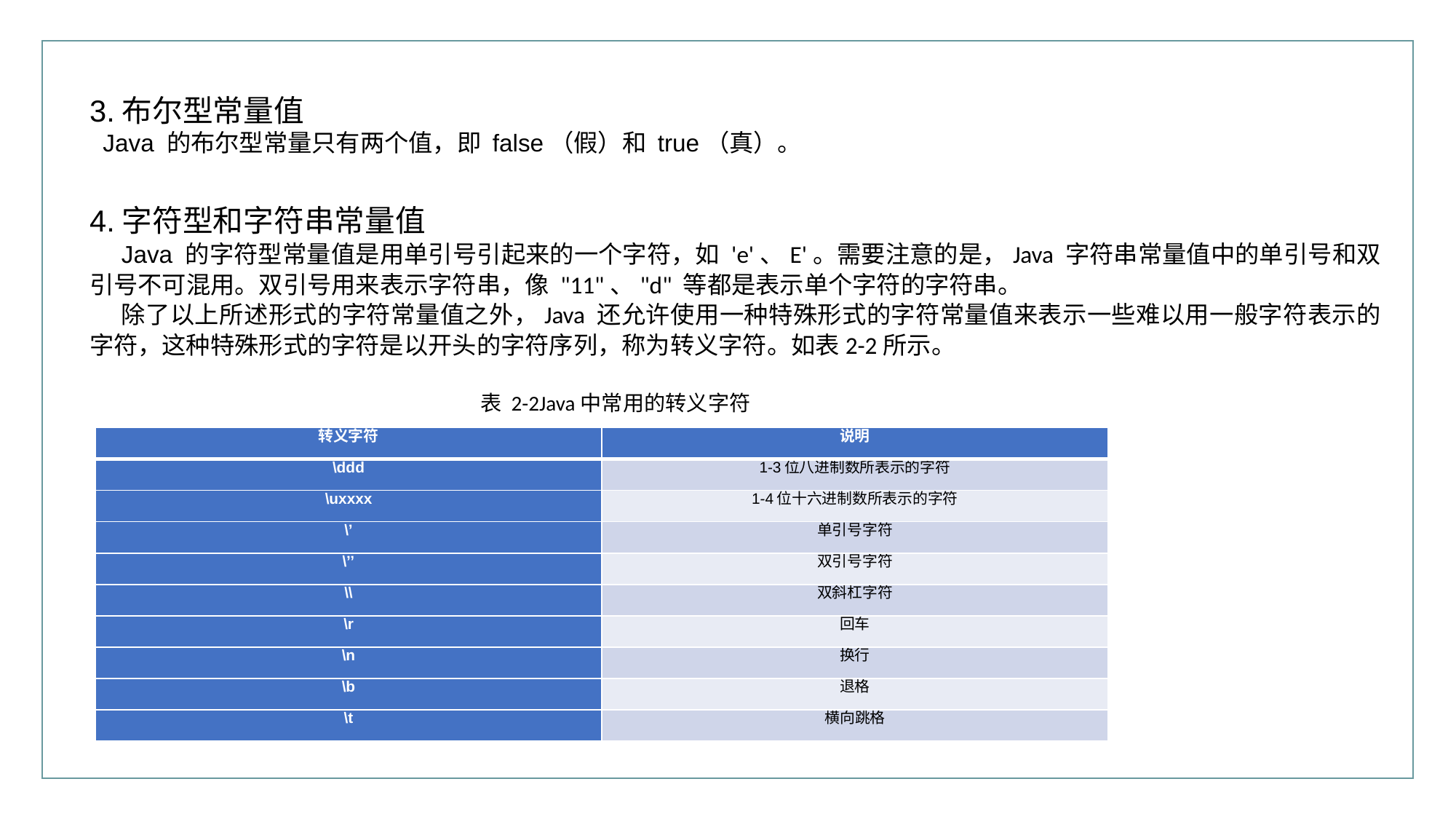

3.布尔型常量值
  Java 的布尔型常量只有两个值，即 false（假）和 true（真）。
4.字符型和字符串常量值
Java 的字符型常量值是用单引号引起来的一个字符，如 'e'、E'。需要注意的是，Java 字符串常量值中的单引号和双引号不可混用。双引号用来表示字符串，像 "11"、"d" 等都是表示单个字符的字符串。
除了以上所述形式的字符常量值之外，Java 还允许使用一种特殊形式的字符常量值来表示一些难以用一般字符表示的字符，这种特殊形式的字符是以开头的字符序列，称为转义字符。如表2-2所示。
表 2-2Java中常用的转义字符
| 转义字符 | 说明 |
| --- | --- |
| \ddd | 1-3位八进制数所表示的字符 |
| \uxxxx | 1-4位十六进制数所表示的字符 |
| \’ | 单引号字符 |
| \’’ | 双引号字符 |
| \\ | 双斜杠字符 |
| \r | 回车 |
| \n | 换行 |
| \b | 退格 |
| \t | 横向跳格 |